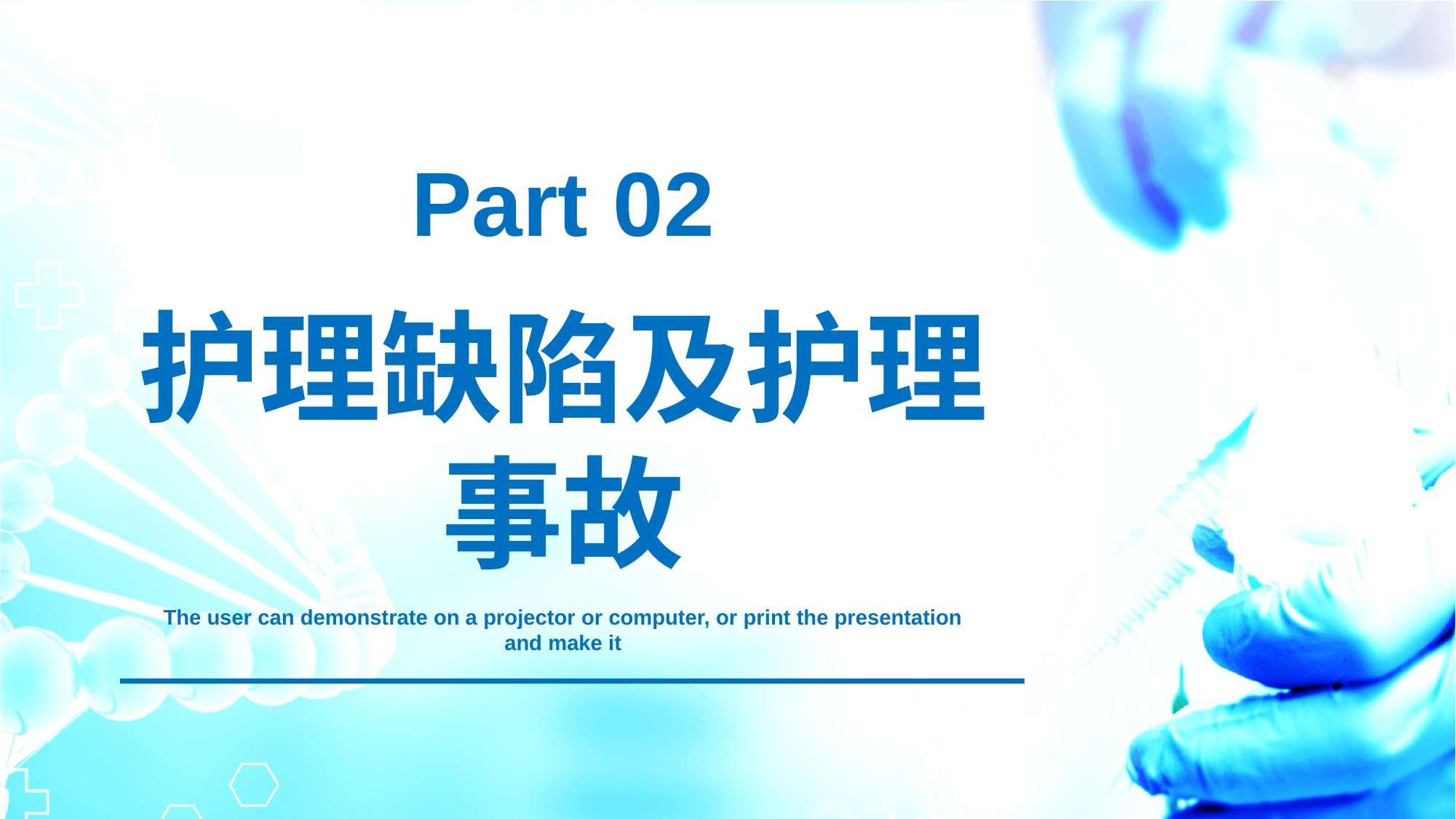

Part 02
护理缺陷及护理
事故
The user can demonstrate on a projector or computer, or print the presentation and make it